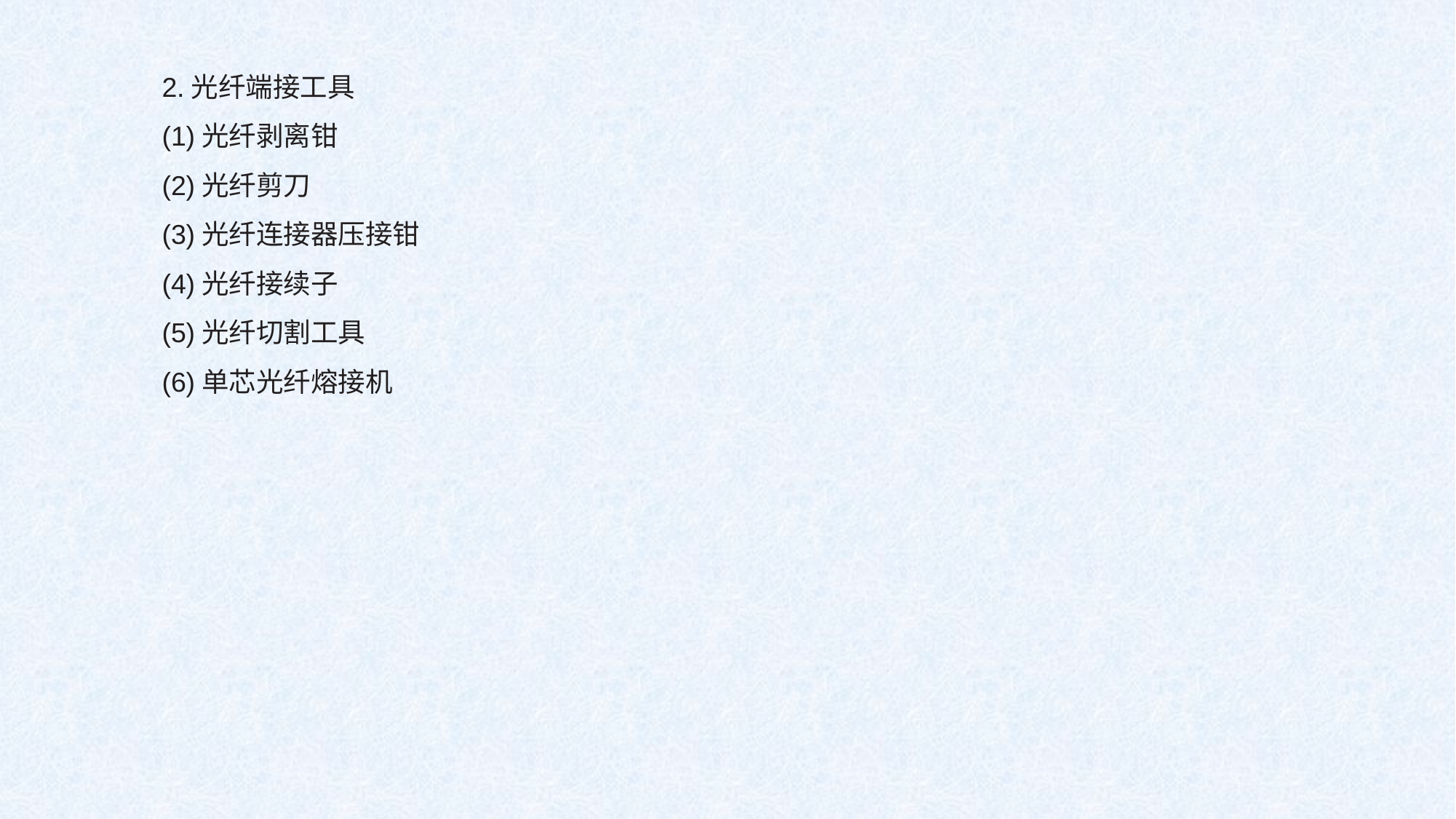

2.光纤端接工具
(1)光纤剥离钳
(2)光纤剪刀
(3)光纤连接器压接钳
(4)光纤接续子
(5)光纤切割工具
(6)单芯光纤熔接机